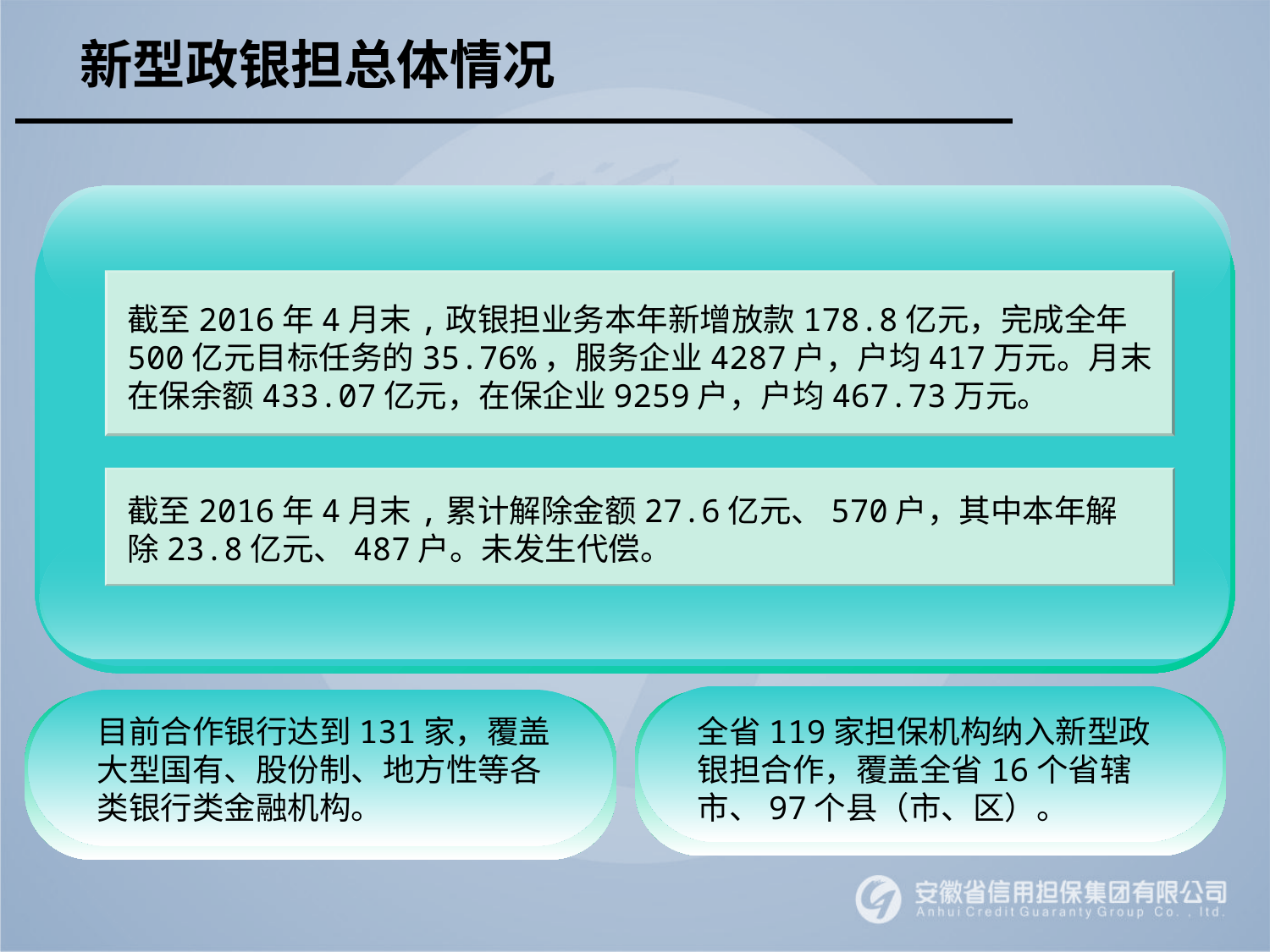

新型政银担总体情况

截至2016年4月末,政银担业务本年新增放款178.8亿元，完成全年500亿元目标任务的35.76%，服务企业4287户，户均417万元。月末在保余额433.07亿元，在保企业9259户，户均467.73万元。

截至2016年4月末,累计解除金额27.6亿元、570户，其中本年解除23.8亿元、487户。未发生代偿。

目前合作银行达到131家，覆盖大型国有、股份制、地方性等各类银行类金融机构。
全省119家担保机构纳入新型政银担合作，覆盖全省16个省辖市、97个县（市、区）。